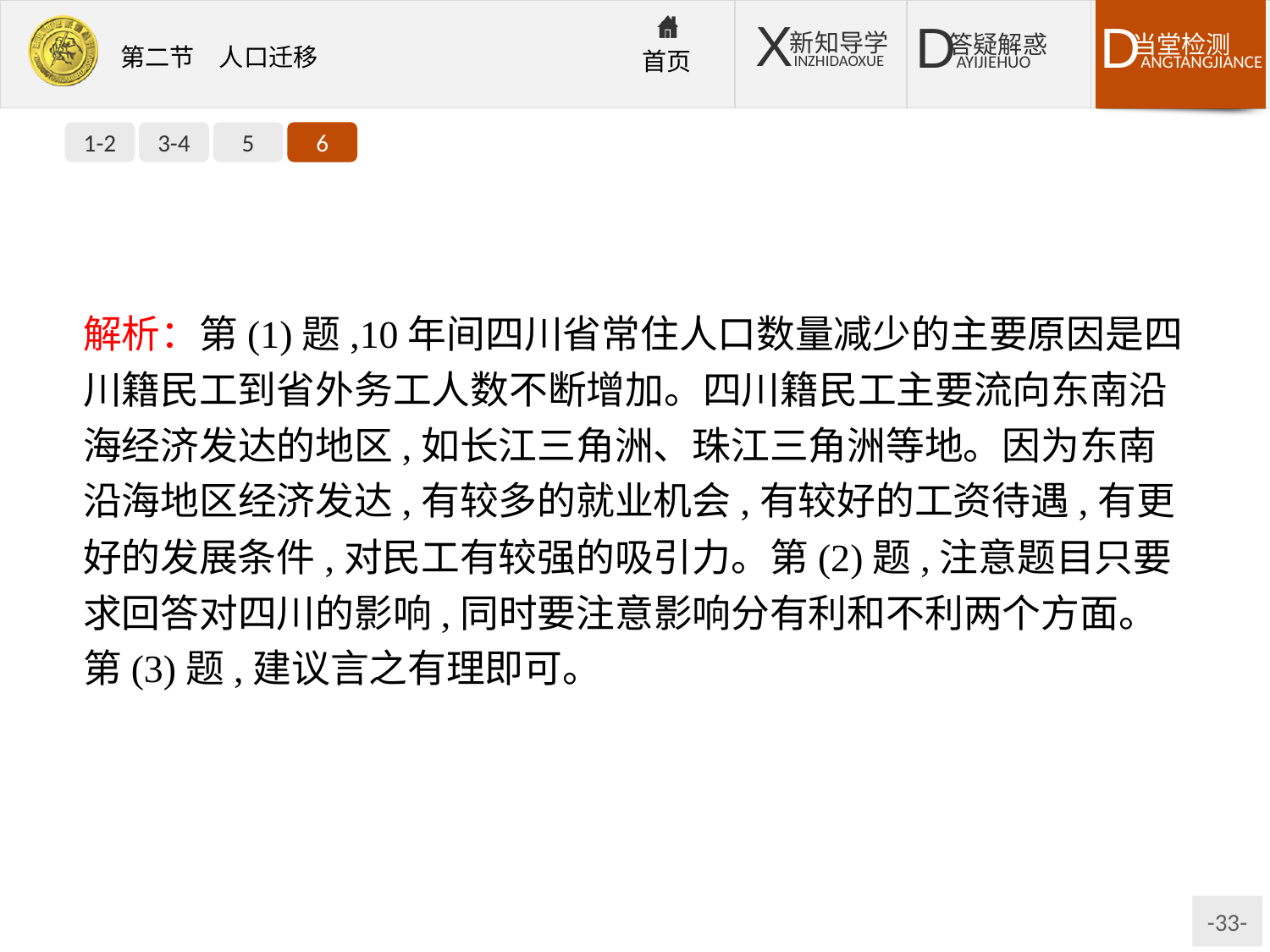

1-2
3-4
5
6
解析：第(1)题,10年间四川省常住人口数量减少的主要原因是四川籍民工到省外务工人数不断增加。四川籍民工主要流向东南沿海经济发达的地区,如长江三角洲、珠江三角洲等地。因为东南沿海地区经济发达,有较多的就业机会,有较好的工资待遇,有更好的发展条件,对民工有较强的吸引力。第(2)题,注意题目只要求回答对四川的影响,同时要注意影响分有利和不利两个方面。第(3)题,建议言之有理即可。